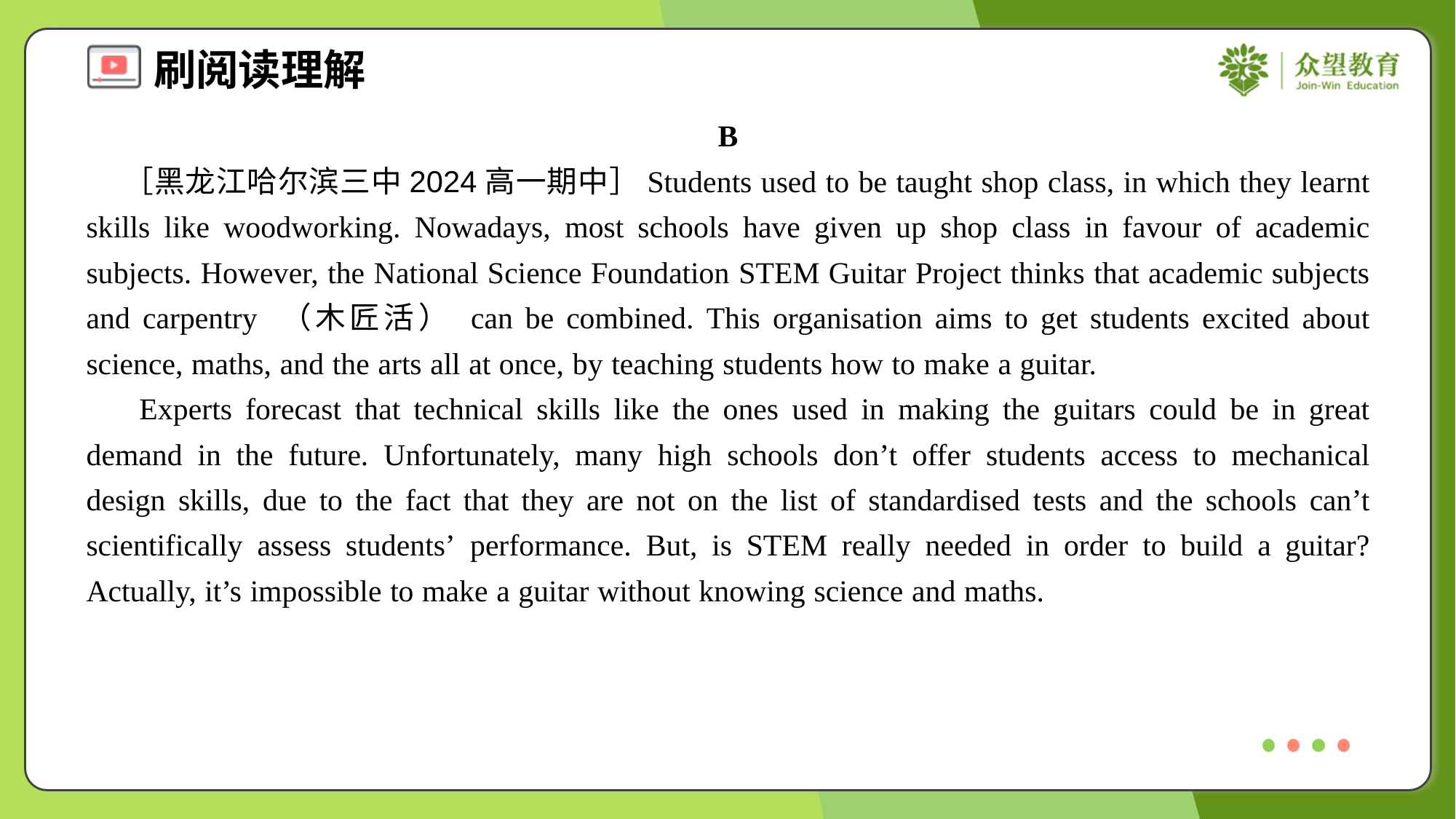

B
    ［黑龙江哈尔滨三中2024高一期中］Students used to be taught shop class, in which they learnt skills like woodworking. Nowadays, most schools have given up shop class in favour of academic subjects. However, the National Science Foundation STEM Guitar Project thinks that academic subjects and carpentry （木匠活） can be combined. This organisation aims to get students excited about science, maths, and the arts all at once, by teaching students how to make a guitar.
    Experts forecast that technical skills like the ones used in making the guitars could be in great demand in the future. Unfortunately, many high schools don’t offer students access to mechanical design skills, due to the fact that they are not on the list of standardised tests and the schools can’t scientifically assess students’ performance. But, is STEM really needed in order to build a guitar? Actually, it’s impossible to make a guitar without knowing science and maths.